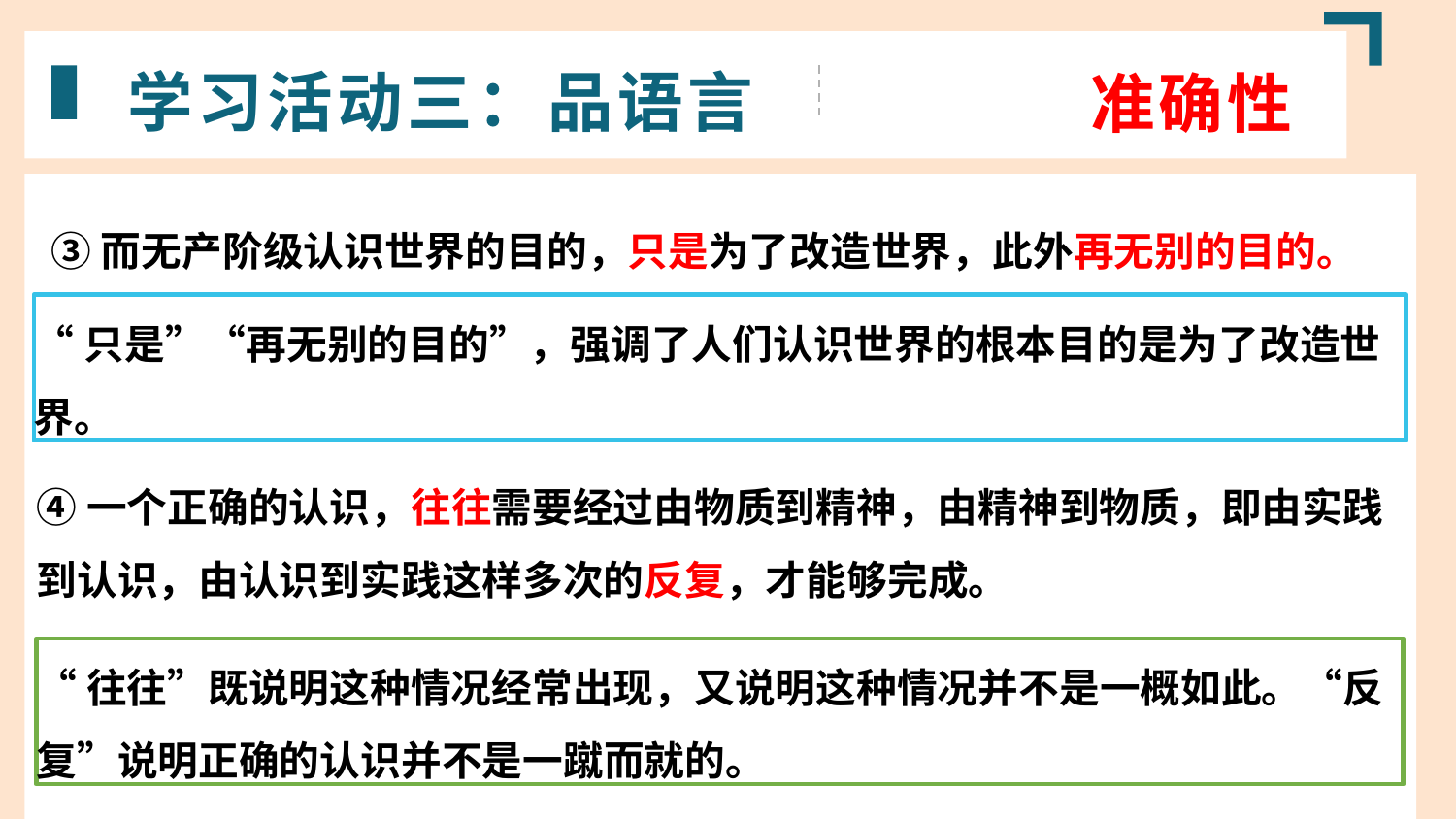

学习活动三：品语言
准确性

③而无产阶级认识世界的目的，只是为了改造世界，此外再无别的目的。
“只是”“再无别的目的”，强调了人们认识世界的根本目的是为了改造世界。
④一个正确的认识，往往需要经过由物质到精神，由精神到物质，即由实践到认识，由认识到实践这样多次的反复，才能够完成。
“往往”既说明这种情况经常出现，又说明这种情况并不是一概如此。“反复”说明正确的认识并不是一蹴而就的。